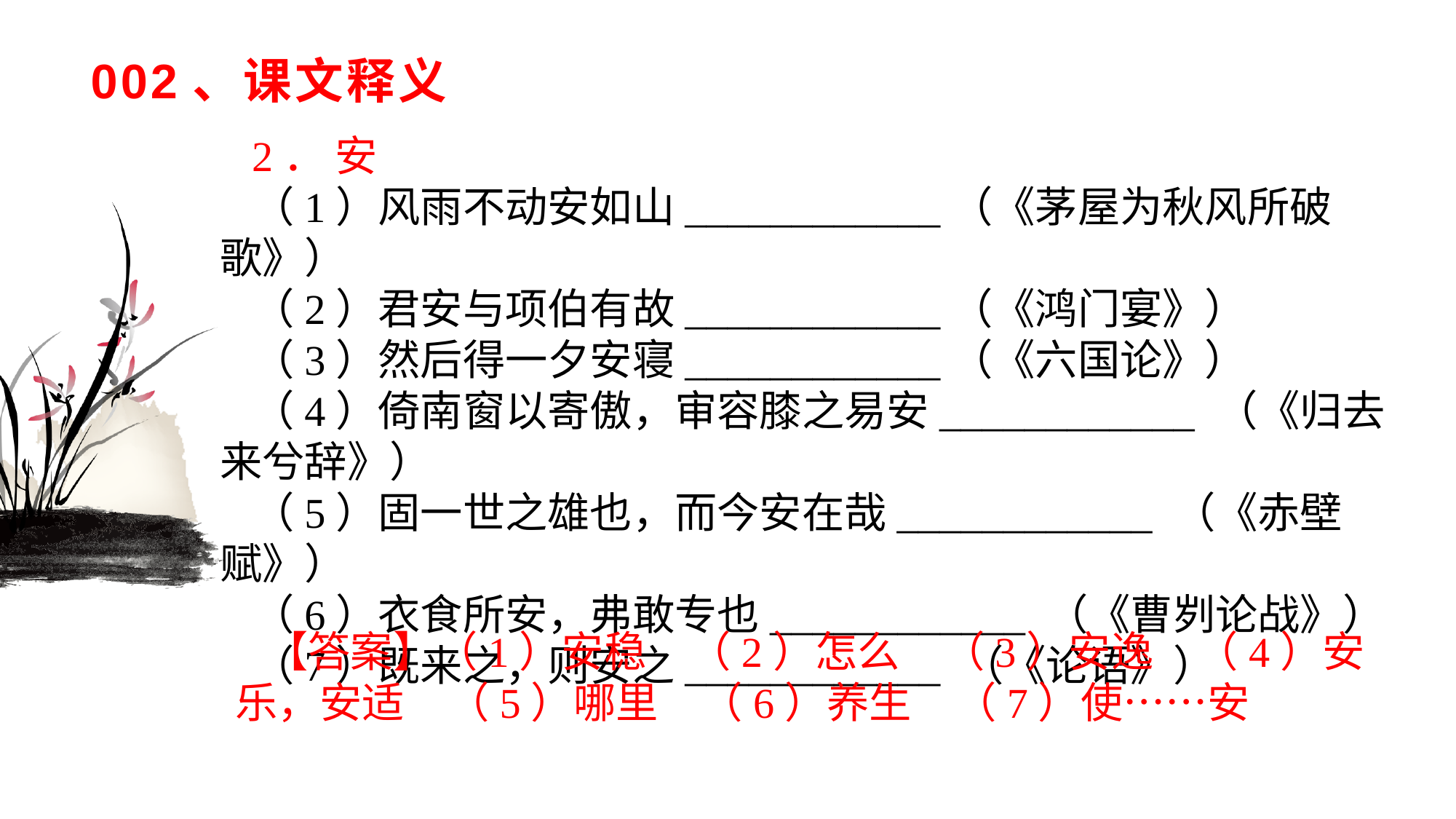

# 002、课文释义
2． 安
（1）风雨不动安如山____________（《茅屋为秋风所破歌》）（2）君安与项伯有故____________（《鸿门宴》）（3）然后得一夕安寝____________（《六国论》）（4）倚南窗以寄傲，审容膝之易安____________ （《归去来兮辞》）（5）固一世之雄也，而今安在哉____________ （《赤壁赋》）（6）衣食所安，弗敢专也____________ （《曹刿论战》）（7）既来之，则安之____________ （《论语》）
【答案】（1）安稳　（2）怎么　（3）安逸　（4）安乐，安适　（5）哪里　（6）养生　（7）使……安